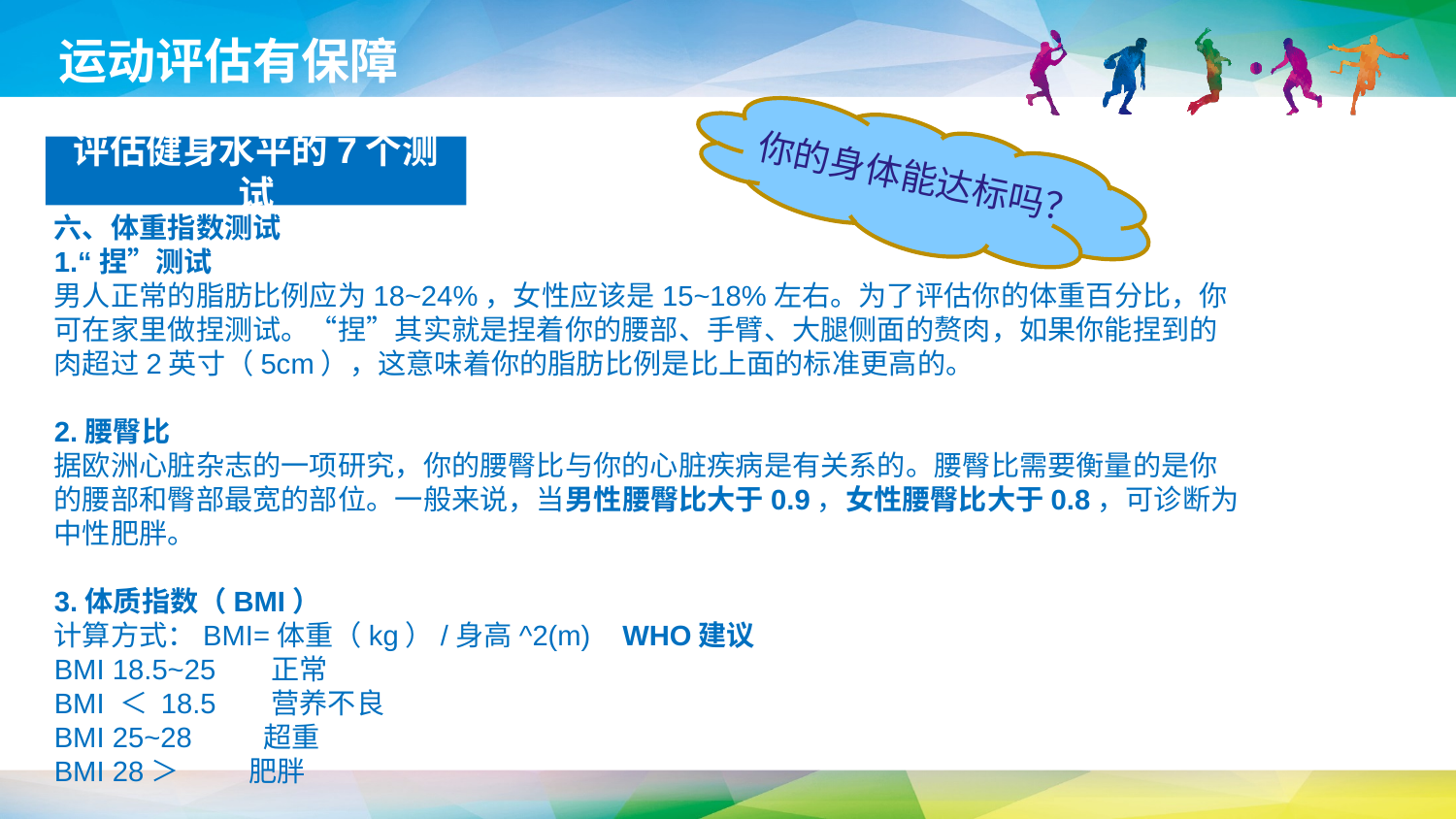

运动评估有保障

评估健身水平的7个测试
你的身体能达标吗？
六、体重指数测试
1.“捏”测试
男人正常的脂肪比例应为18~24%，女性应该是15~18%左右。为了评估你的体重百分比，你可在家里做捏测试。“捏”其实就是捏着你的腰部、手臂、大腿侧面的赘肉，如果你能捏到的肉超过2英寸（5cm），这意味着你的脂肪比例是比上面的标准更高的。

2.腰臀比
据欧洲心脏杂志的一项研究，你的腰臀比与你的心脏疾病是有关系的。腰臀比需要衡量的是你的腰部和臀部最宽的部位。一般来说，当男性腰臀比大于0.9，女性腰臀比大于0.8，可诊断为中性肥胖。

3.体质指数（BMI）
计算方式：BMI=体重（kg）/身高^2(m)    WHO建议
BMI 18.5~25      正常
BMI ＜ 18.5      营养不良
BMI 25~28        超重
BMI 28＞           肥胖
延时符